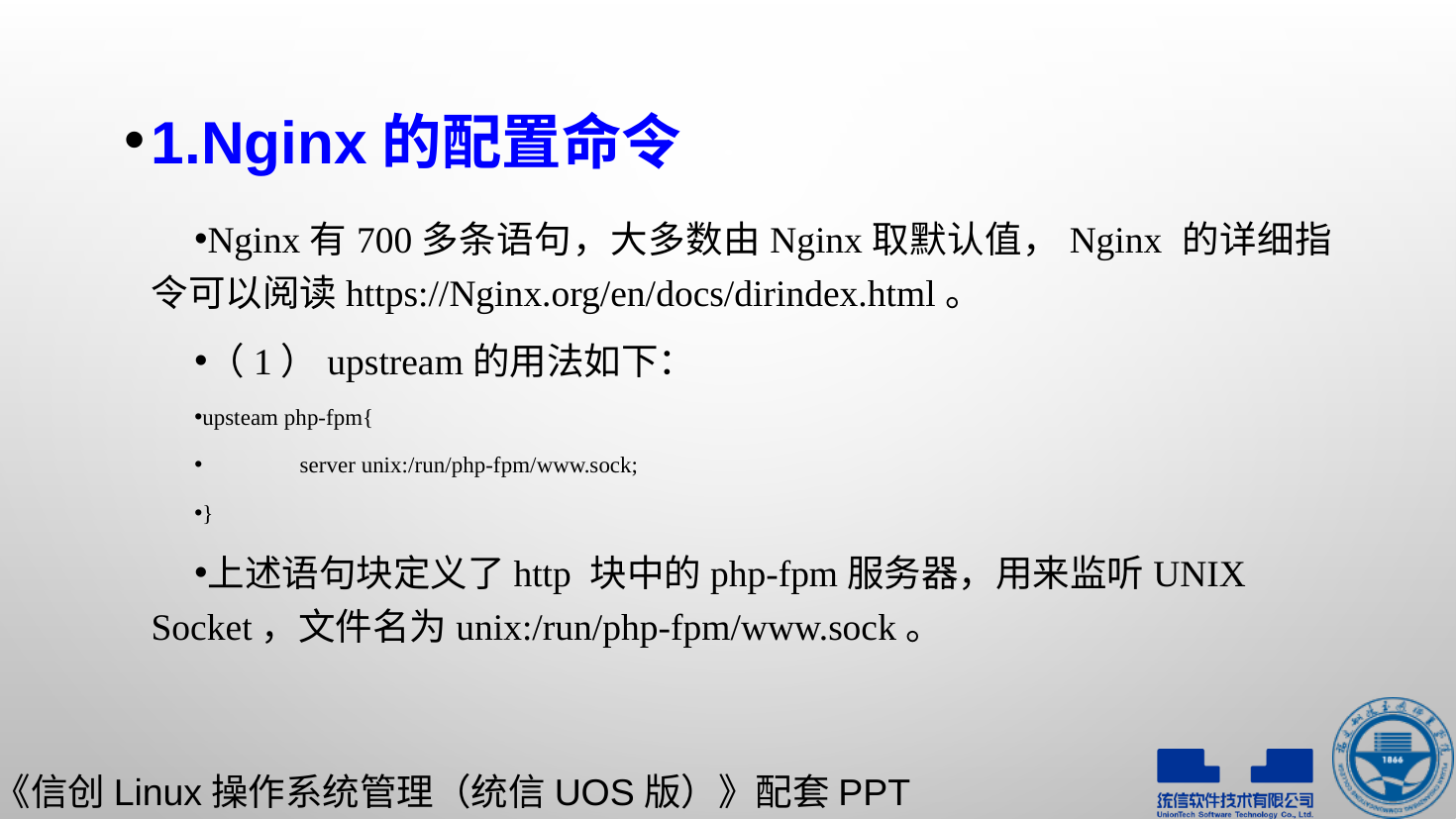

1.Nginx的配置命令
Nginx有700多条语句，大多数由Nginx取默认值，Nginx 的详细指令可以阅读https://Nginx.org/en/docs/dirindex.html。
（1）upstream的用法如下：
upsteam php-fpm{
	server unix:/run/php-fpm/www.sock;
}
上述语句块定义了http 块中的php-fpm服务器，用来监听UNIX Socket，文件名为unix:/run/php-fpm/www.sock。